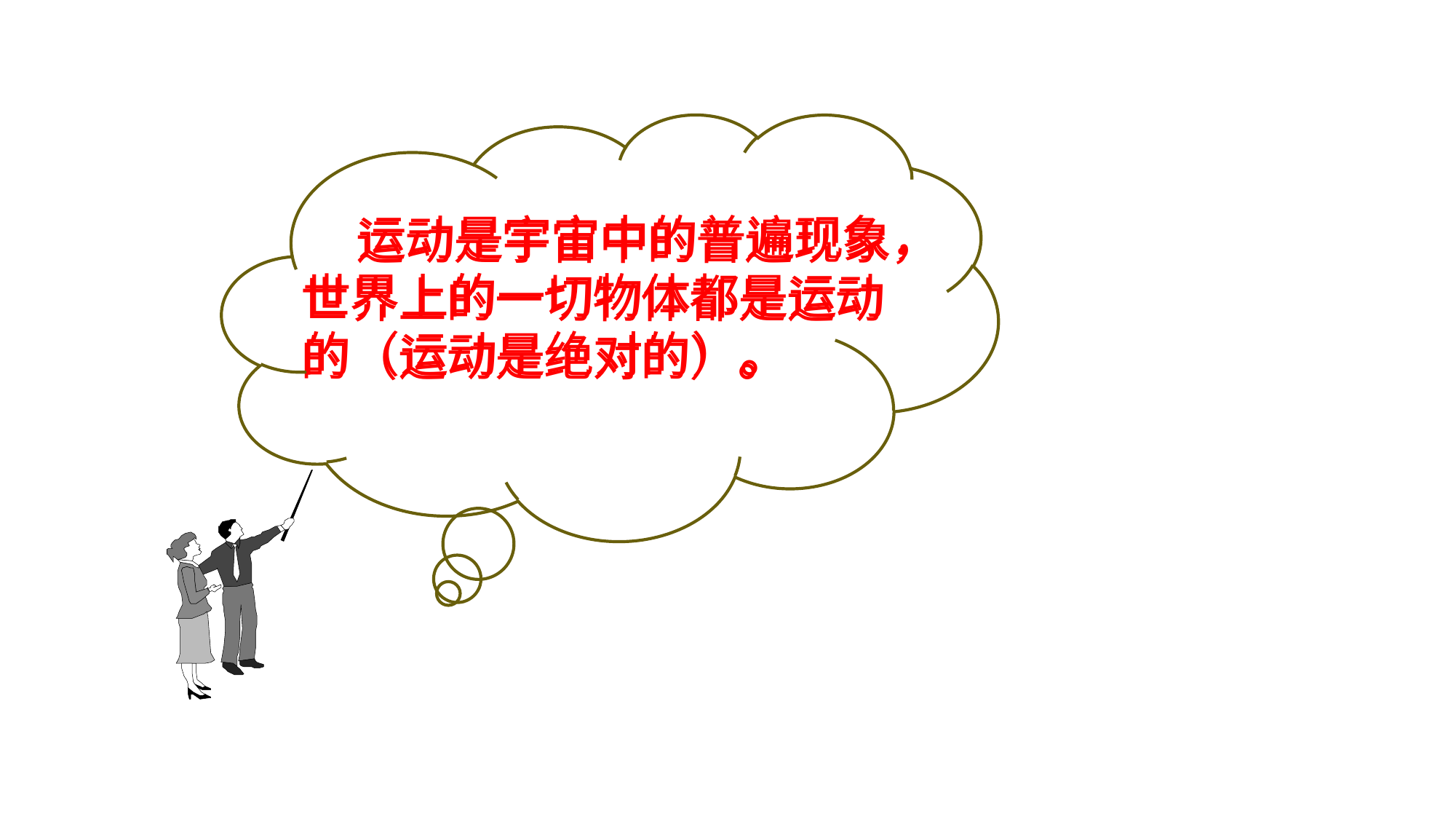

运动是宇宙中的普遍现象，世界上的一切物体都是运动的（运动是绝对的）。
    运动是宇宙中的普遍现象，世界上的一切物体都是运动的（运动是绝对的）。